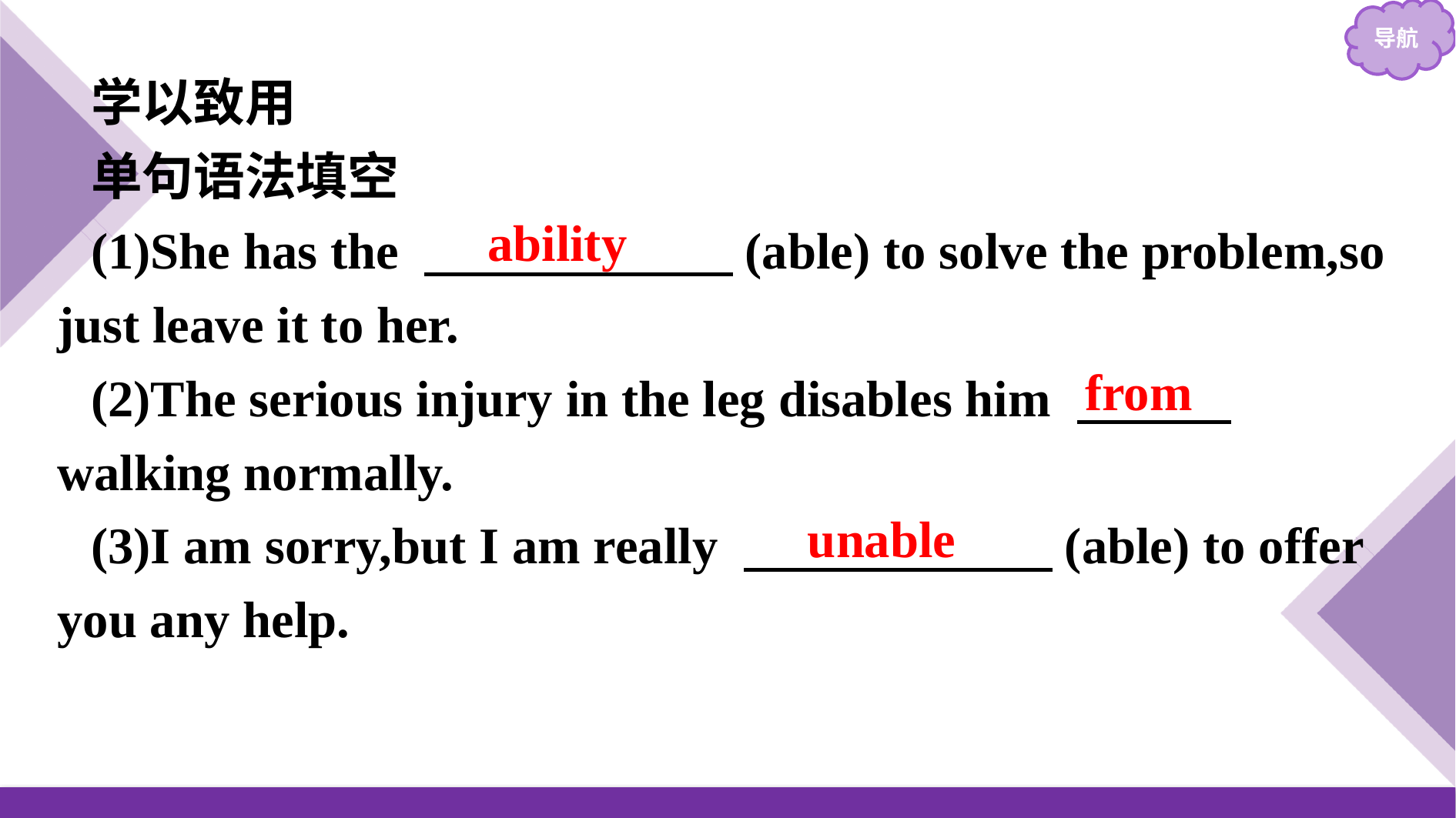

学以致用
单句语法填空
(1)She has the 　　　　　　(able) to solve the problem,so just leave it to her.
(2)The serious injury in the leg disables him 　　　walking normally.
(3)I am sorry,but I am really 　　　　　　(able) to offer you any help.
ability
from
unable